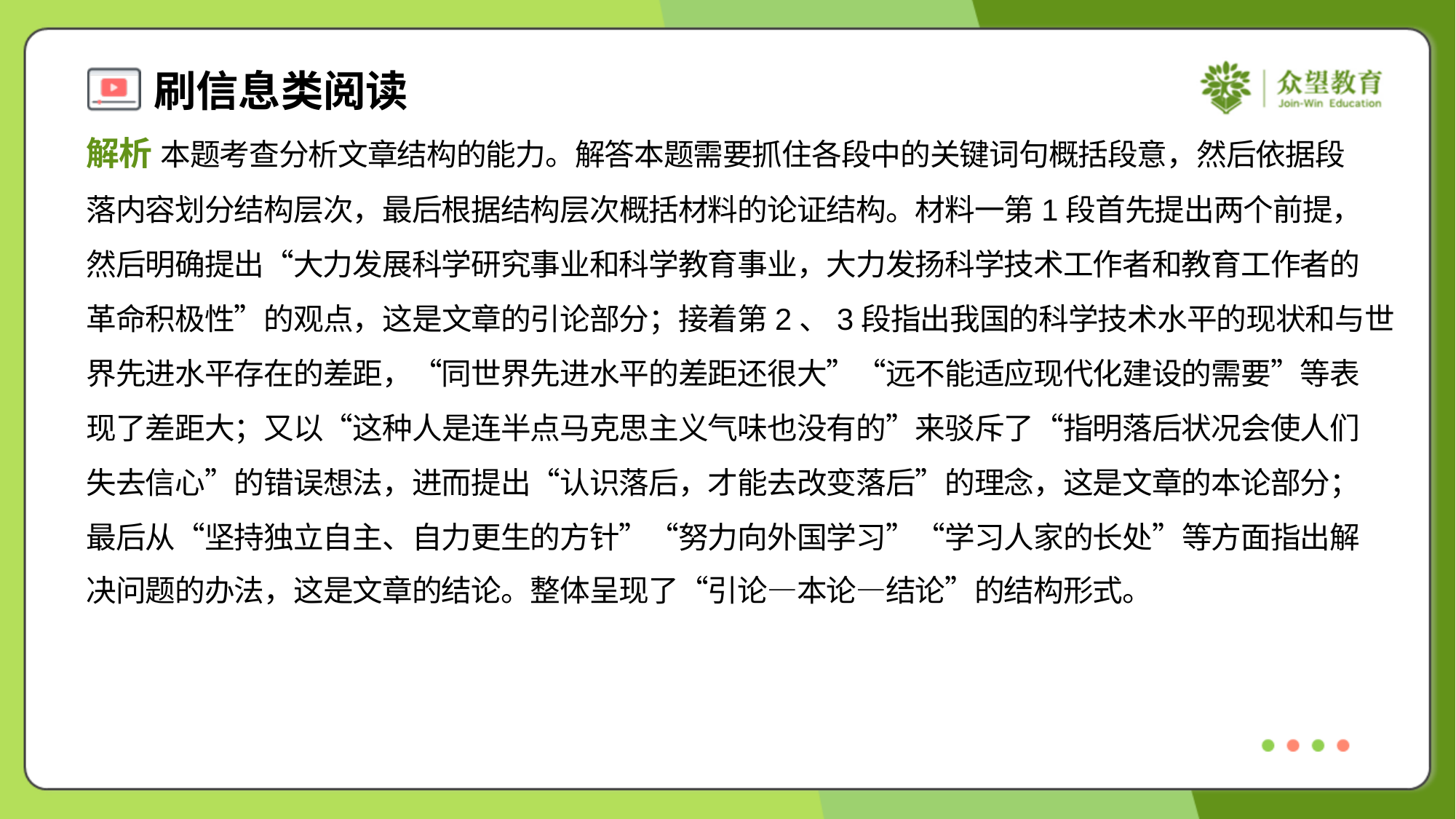

解析 本题考查分析文章结构的能力。解答本题需要抓住各段中的关键词句概括段意，然后依据段
落内容划分结构层次，最后根据结构层次概括材料的论证结构。材料一第1段首先提出两个前提，
然后明确提出“大力发展科学研究事业和科学教育事业，大力发扬科学技术工作者和教育工作者的
革命积极性”的观点，这是文章的引论部分；接着第2、3段指出我国的科学技术水平的现状和与世
界先进水平存在的差距，“同世界先进水平的差距还很大”“远不能适应现代化建设的需要”等表
现了差距大；又以“这种人是连半点马克思主义气味也没有的”来驳斥了“指明落后状况会使人们
失去信心”的错误想法，进而提出“认识落后，才能去改变落后”的理念，这是文章的本论部分；
最后从“坚持独立自主、自力更生的方针”“努力向外国学习”“学习人家的长处”等方面指出解
决问题的办法，这是文章的结论。整体呈现了“引论—本论—结论”的结构形式。